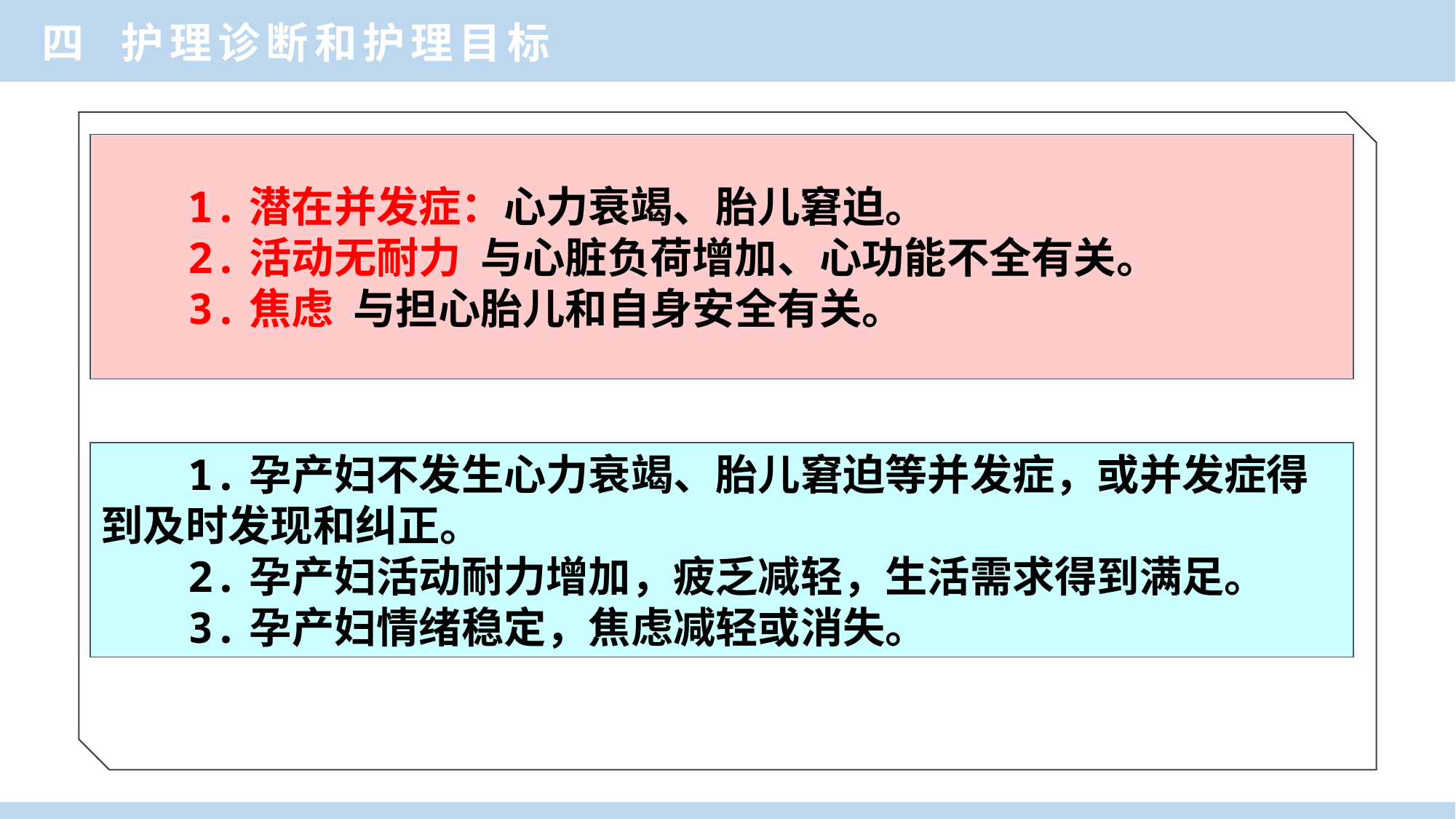

四  护理诊断和护理目标

  1.潜在并发症：心力衰竭、胎儿窘迫。
  2.活动无耐力  与心脏负荷增加、心功能不全有关。
  3.焦虑  与担心胎儿和自身安全有关。
  1.孕产妇不发生心力衰竭、胎儿窘迫等并发症，或并发症得到及时发现和纠正。
  2.孕产妇活动耐力增加，疲乏减轻，生活需求得到满足。
  3.孕产妇情绪稳定，焦虑减轻或消失。